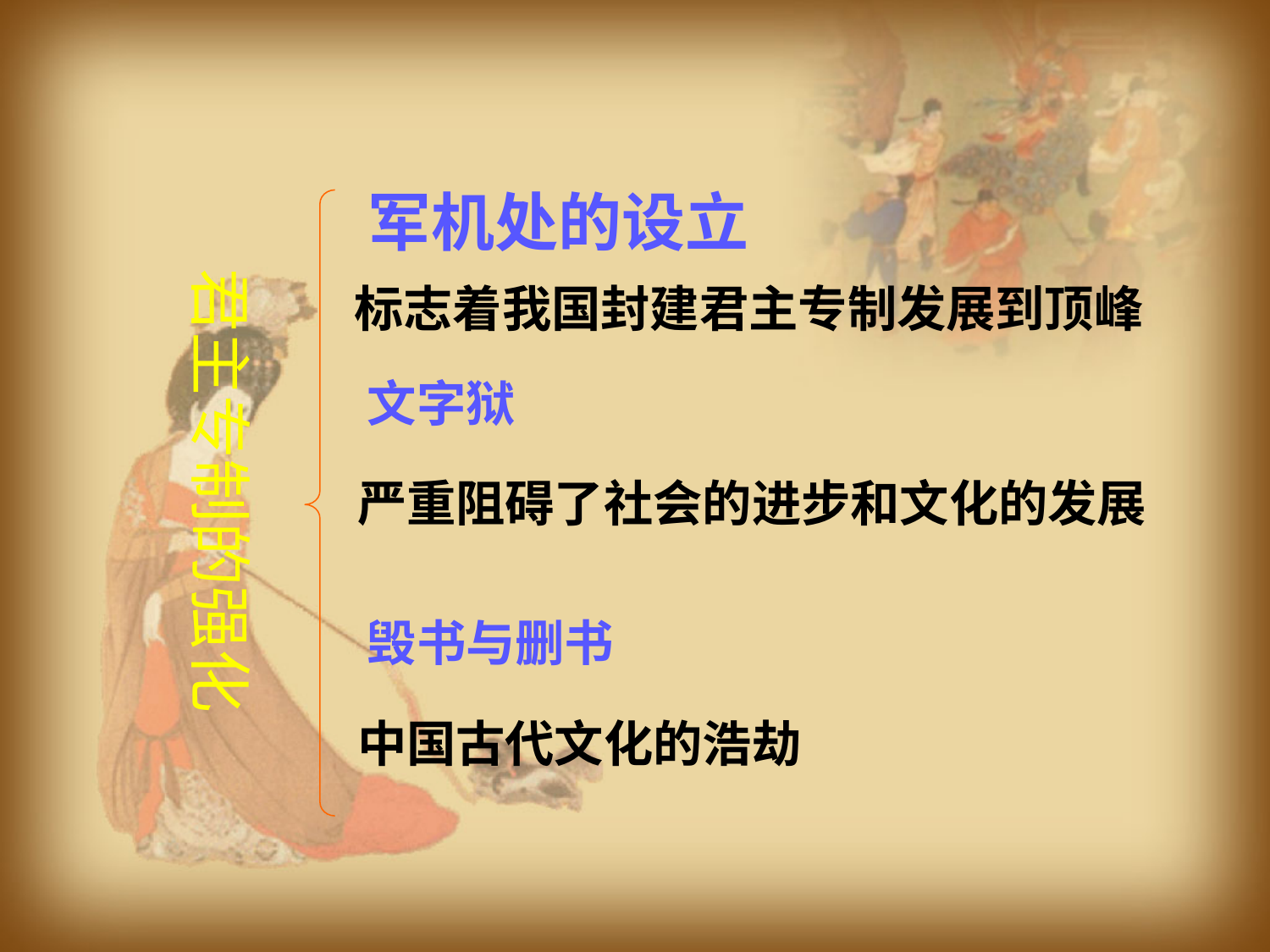

军机处的设立

君主专制的强化
标志着我国封建君主专制发展到顶峰
文字狱
严重阻碍了社会的进步和文化的发展
毁书与删书
中国古代文化的浩劫